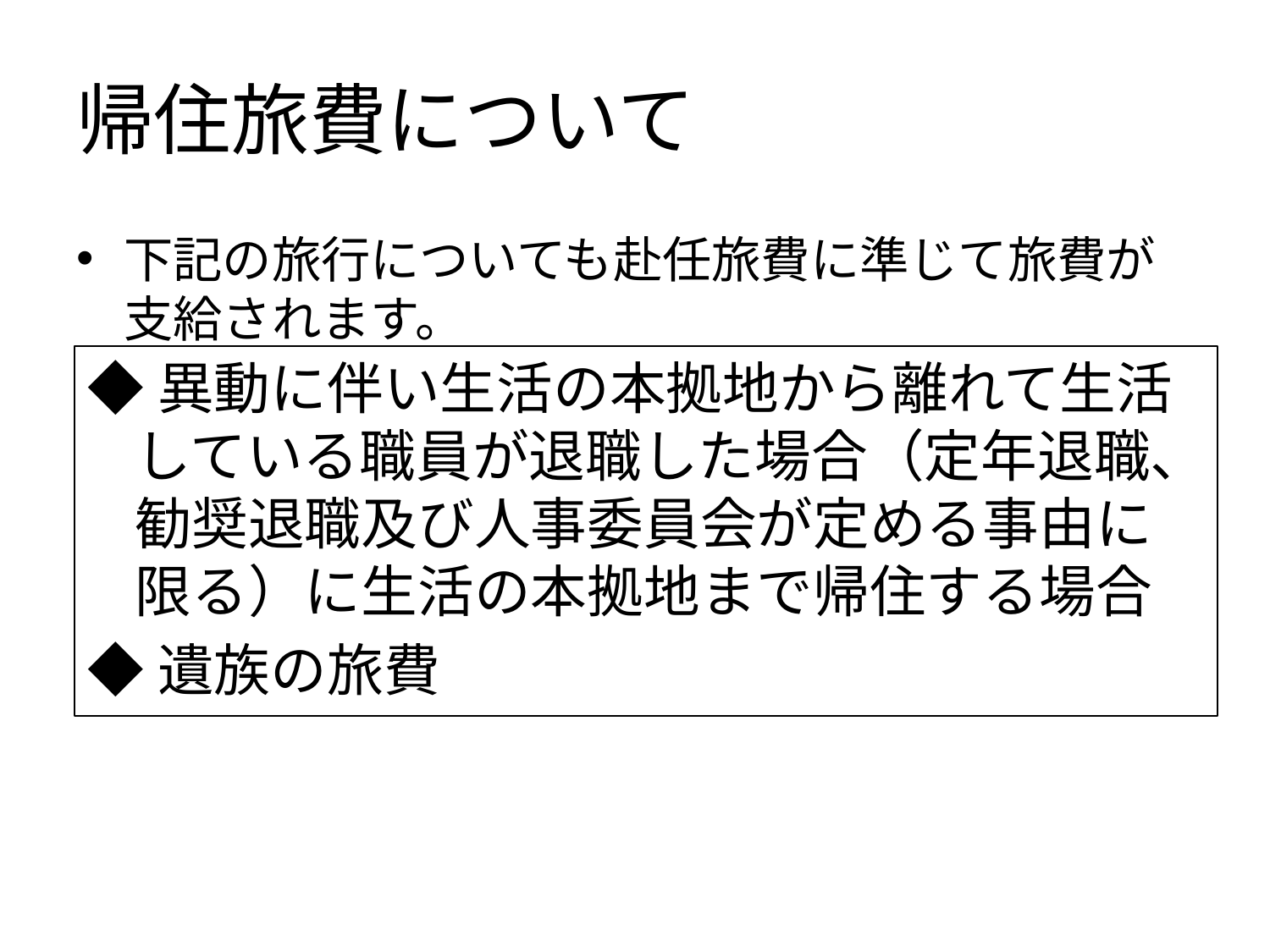

# 帰住旅費について
下記の旅行についても赴任旅費に準じて旅費が支給されます。

◆異動に伴い生活の本拠地から離れて生活している職員が退職した場合（定年退職、勧奨退職及び人事委員会が定める事由に限る）に生活の本拠地まで帰住する場合
◆遺族の旅費